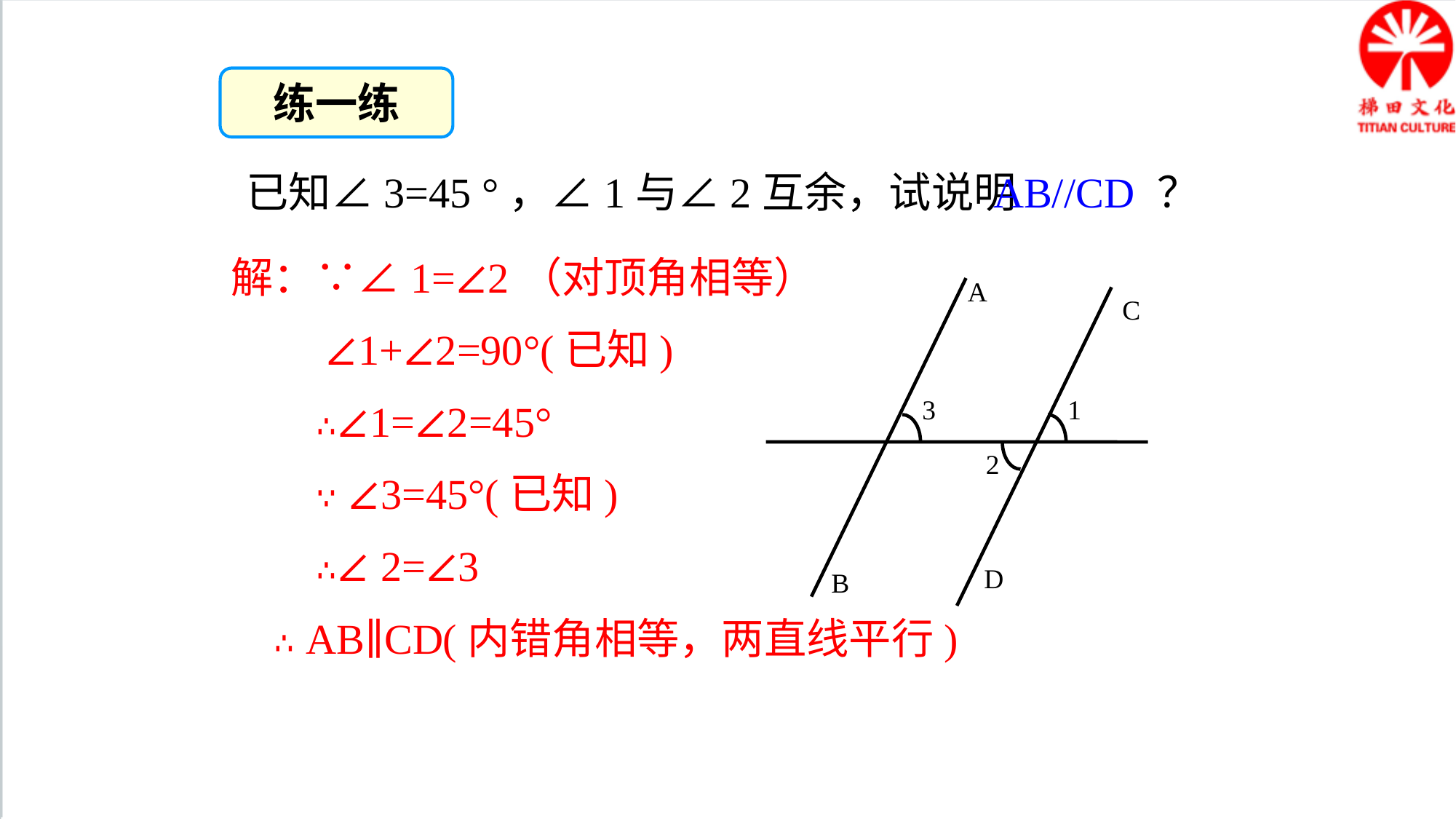

练一练
   已知∠3=45 °，∠1与∠2互余，试说明               ？
AB//CD
解：∵∠1=∠2（对顶角相等）
         ∠1+∠2=90°(已知)
        ∴∠1=∠2=45°
        ∵ ∠3=45°(已知)
        ∴∠ 2=∠3
    ∴ AB∥CD(内错角相等，两直线平行)
A

C
3
1

2

D
B